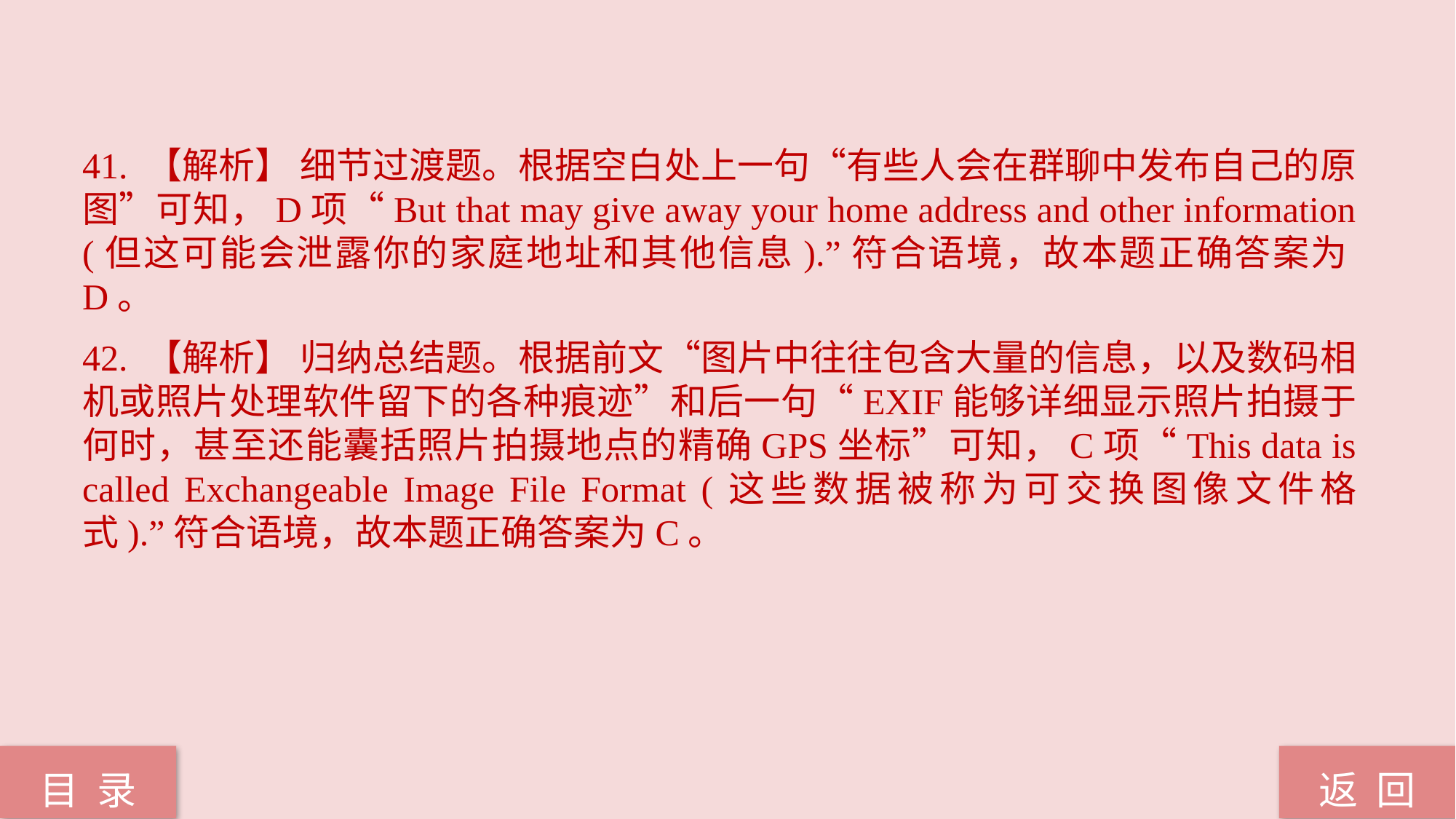

41. 【解析】 细节过渡题。根据空白处上一句“有些人会在群聊中发布自己的原图”可知，D项“But that may give away your home address and other information (但这可能会泄露你的家庭地址和其他信息).”符合语境，故本题正确答案为D。
42. 【解析】 归纳总结题。根据前文“图片中往往包含大量的信息，以及数码相机或照片处理软件留下的各种痕迹”和后一句“EXIF能够详细显示照片拍摄于何时，甚至还能囊括照片拍摄地点的精确GPS坐标”可知，C项“This data is called Exchangeable Image File Format (这些数据被称为可交换图像文件格式).”符合语境，故本题正确答案为C。
返  回